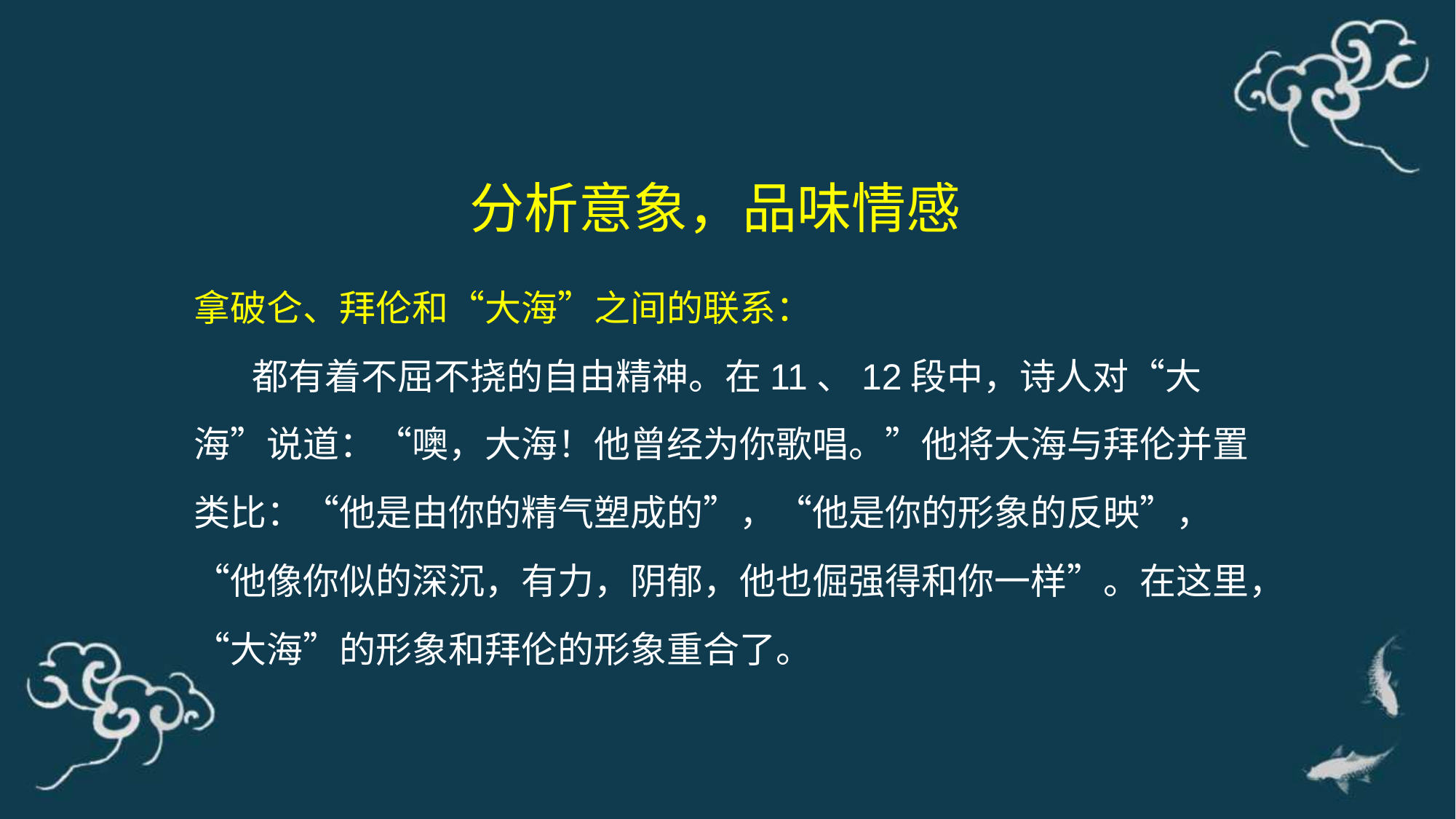

分析意象，品味情感
拿破仑、拜伦和“大海”之间的联系：
      都有着不屈不挠的自由精神。在11、12段中，诗人对“大海”说道：“噢，大海！他曾经为你歌唱。”他将大海与拜伦并置类比：“他是由你的精气塑成的”，“他是你的形象的反映”，“他像你似的深沉，有力，阴郁，他也倔强得和你一样”。在这里，“大海”的形象和拜伦的形象重合了。